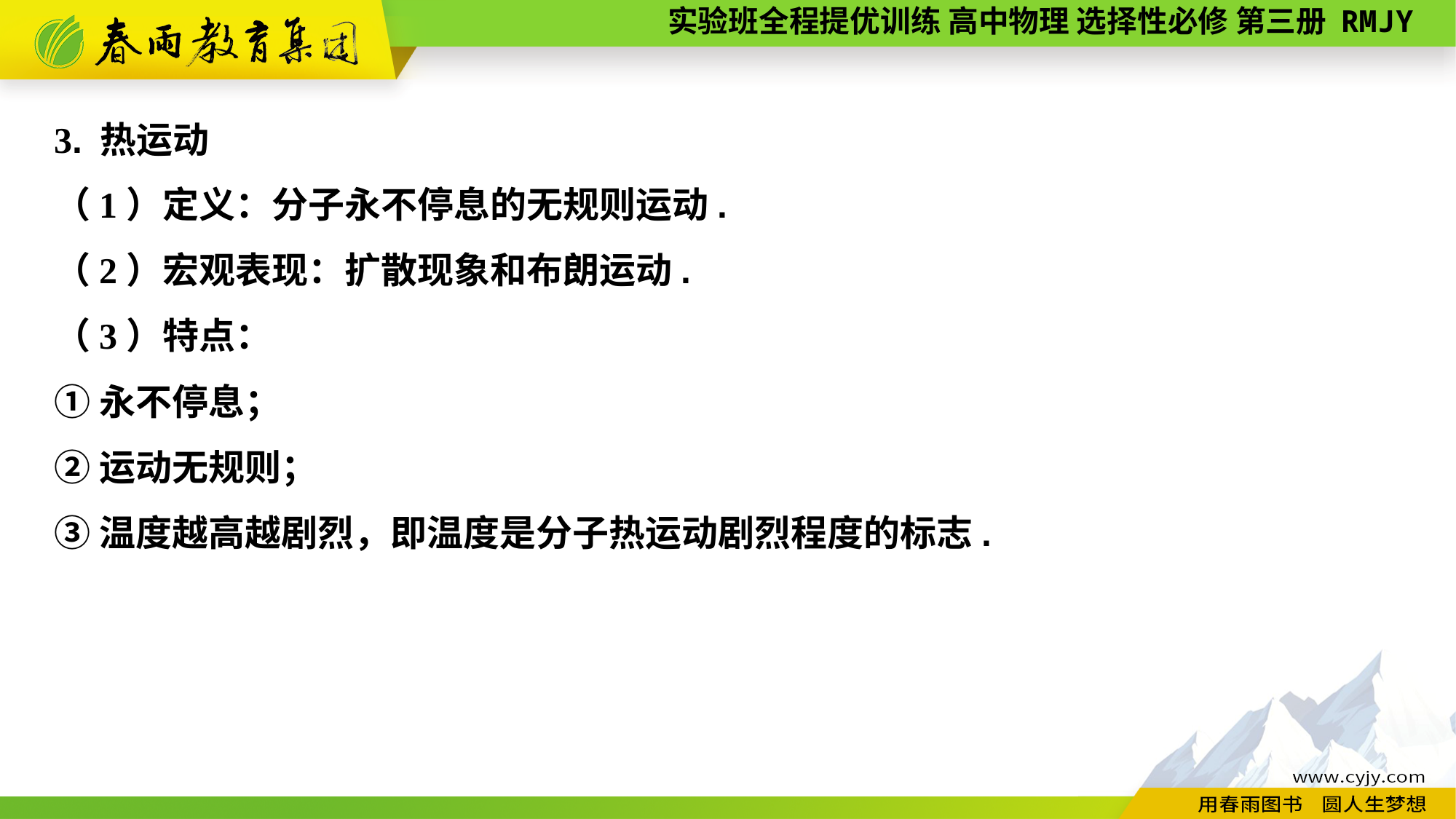

3. 热运动
（1）定义：分子永不停息的无规则运动.
（2）宏观表现：扩散现象和布朗运动.
（3）特点：
①永不停息；
②运动无规则；
③温度越高越剧烈，即温度是分子热运动剧烈程度的标志.